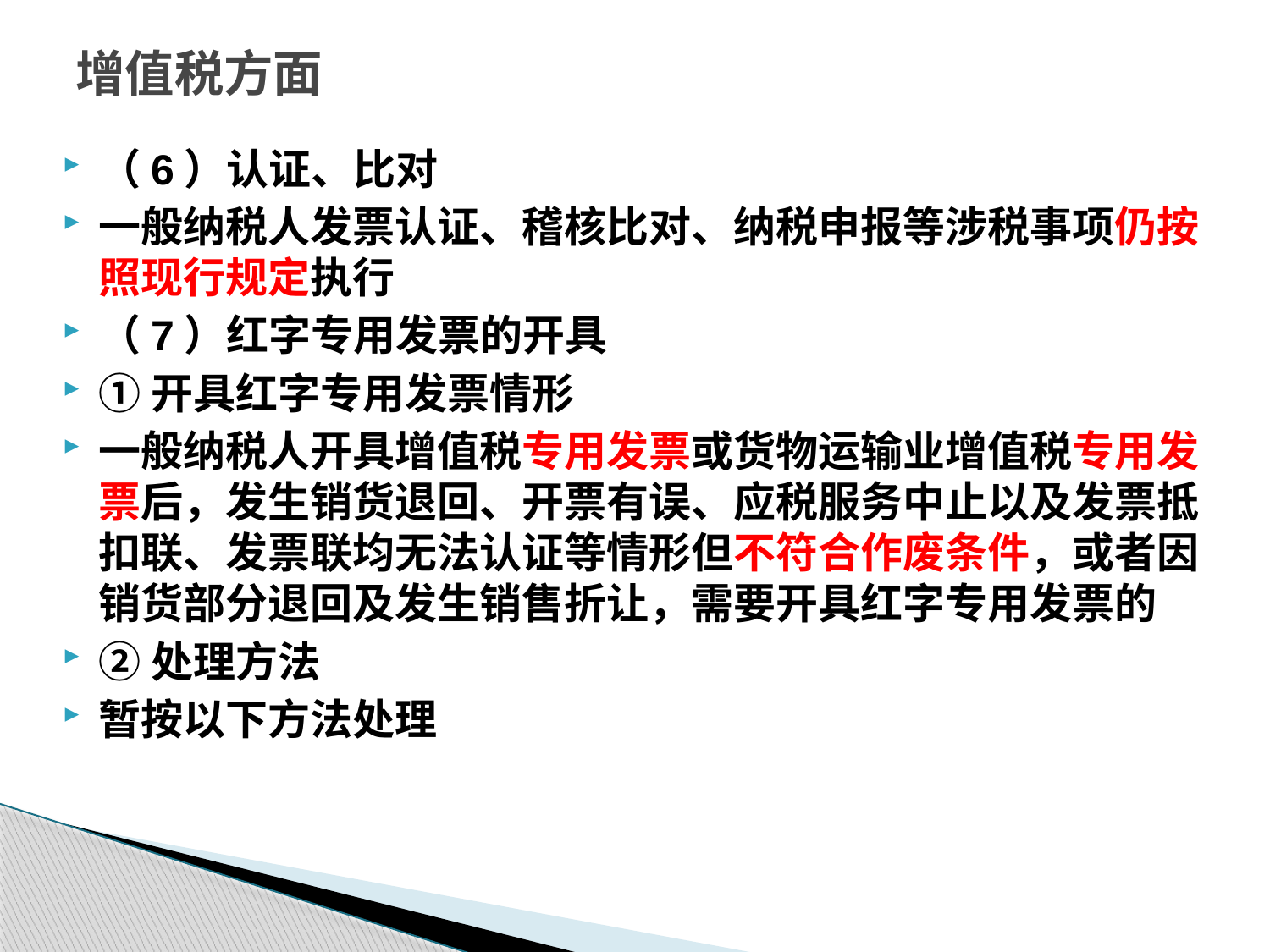

# 增值税方面
（6）认证、比对
一般纳税人发票认证、稽核比对、纳税申报等涉税事项仍按照现行规定执行
（7）红字专用发票的开具
①开具红字专用发票情形
一般纳税人开具增值税专用发票或货物运输业增值税专用发票后，发生销货退回、开票有误、应税服务中止以及发票抵扣联、发票联均无法认证等情形但不符合作废条件，或者因销货部分退回及发生销售折让，需要开具红字专用发票的
②处理方法
暂按以下方法处理